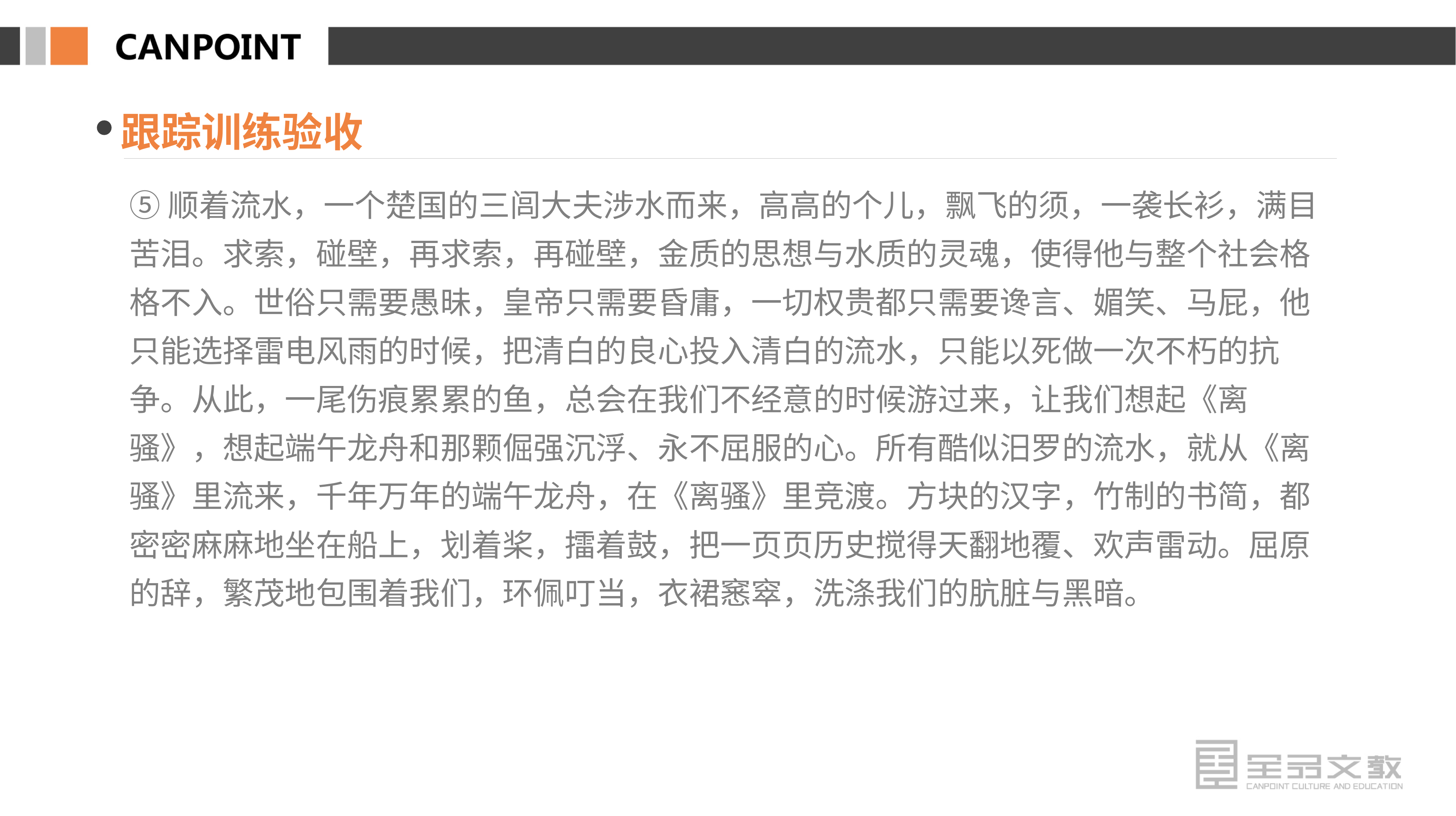

跟踪训练验收

⑤顺着流水，一个楚国的三闾大夫涉水而来，高高的个儿，飘飞的须，一袭长衫，满目苦泪。求索，碰壁，再求索，再碰壁，金质的思想与水质的灵魂，使得他与整个社会格格不入。世俗只需要愚昧，皇帝只需要昏庸，一切权贵都只需要谗言、媚笑、马屁，他只能选择雷电风雨的时候，把清白的良心投入清白的流水，只能以死做一次不朽的抗争。从此，一尾伤痕累累的鱼，总会在我们不经意的时候游过来，让我们想起《离骚》，想起端午龙舟和那颗倔强沉浮、永不屈服的心。所有酷似汨罗的流水，就从《离骚》里流来，千年万年的端午龙舟，在《离骚》里竞渡。方块的汉字，竹制的书简，都密密麻麻地坐在船上，划着桨，擂着鼓，把一页页历史搅得天翻地覆、欢声雷动。屈原的辞，繁茂地包围着我们，环佩叮当，衣裙窸窣，洗涤我们的肮脏与黑暗。